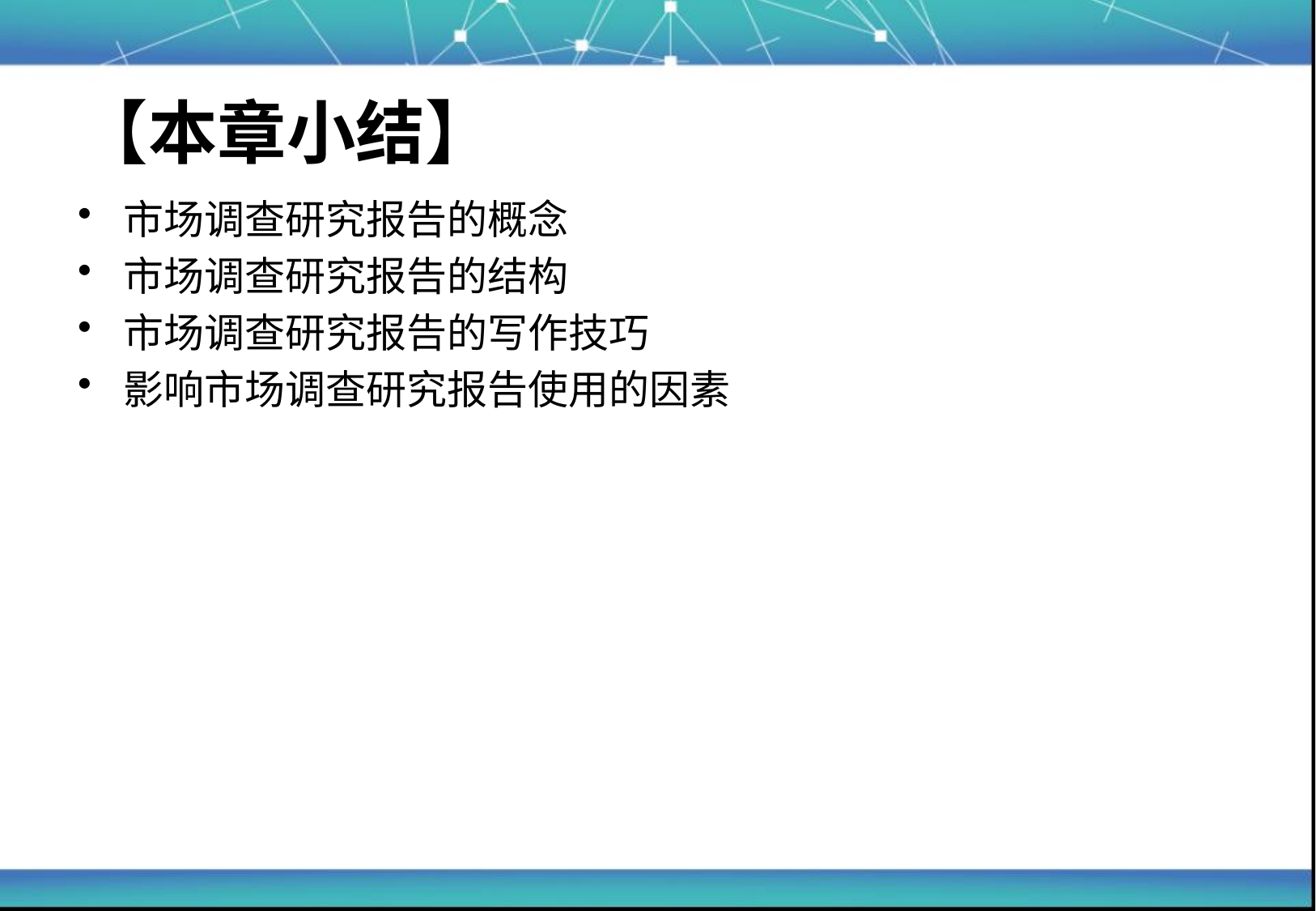

# 【本章小结】
市场调查研究报告的概念
市场调查研究报告的结构
市场调查研究报告的写作技巧
影响市场调查研究报告使用的因素